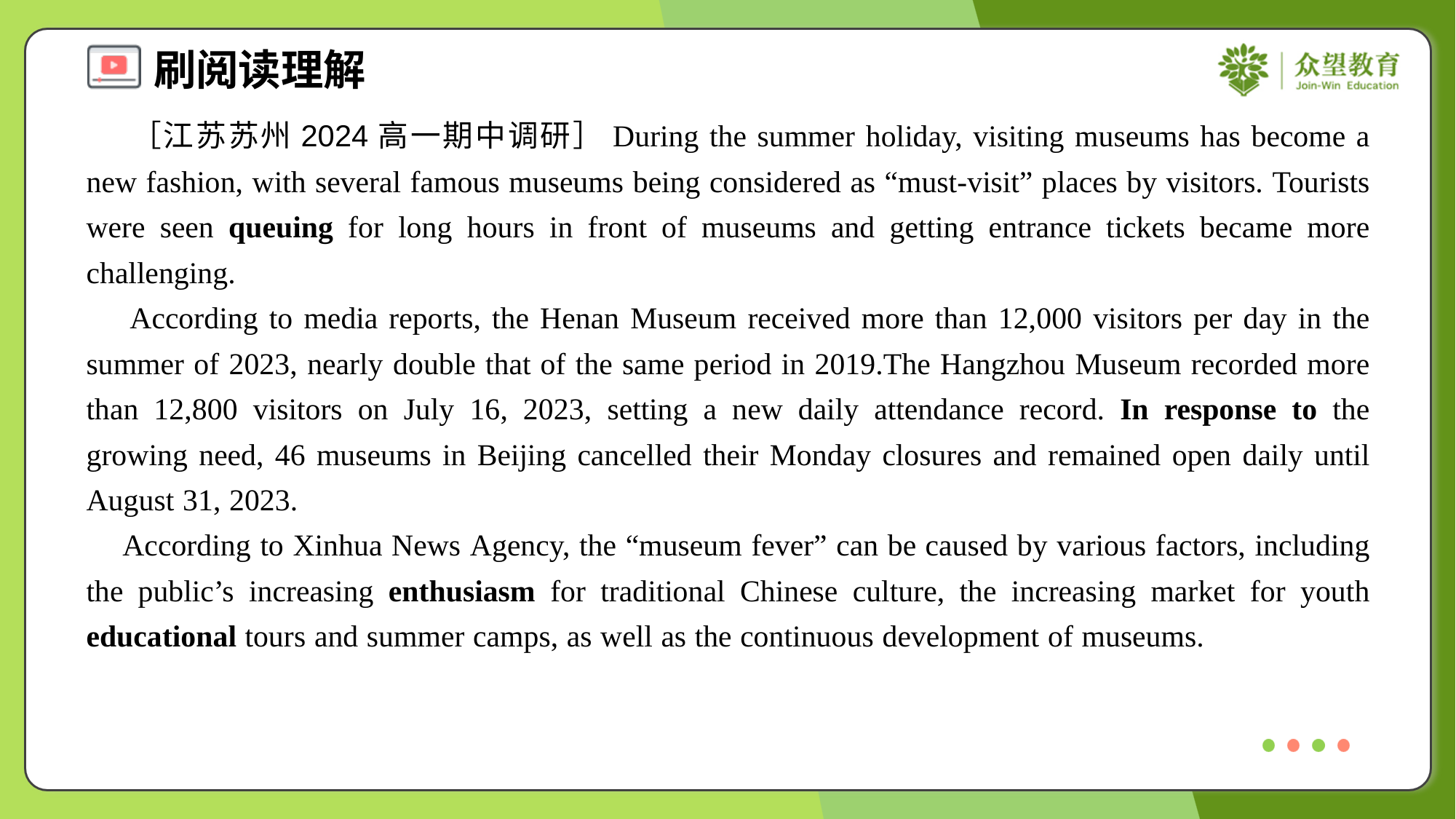

［江苏苏州2024高一期中调研］During the summer holiday, visiting museums has become a new fashion, with several famous museums being considered as “must-visit” places by visitors. Tourists were seen queuing for long hours in front of museums and getting entrance tickets became more challenging.
    According to media reports, the Henan Museum received more than 12,000 visitors per day in the summer of 2023, nearly double that of the same period in 2019.The Hangzhou Museum recorded more than 12,800 visitors on July 16, 2023, setting a new daily attendance record. In response to the growing need, 46 museums in Beijing cancelled their Monday closures and remained open daily until August 31, 2023.
    According to Xinhua News Agency, the “museum fever” can be caused by various factors, including the public’s increasing enthusiasm for traditional Chinese culture, the increasing market for youth educational tours and summer camps, as well as the continuous development of museums.